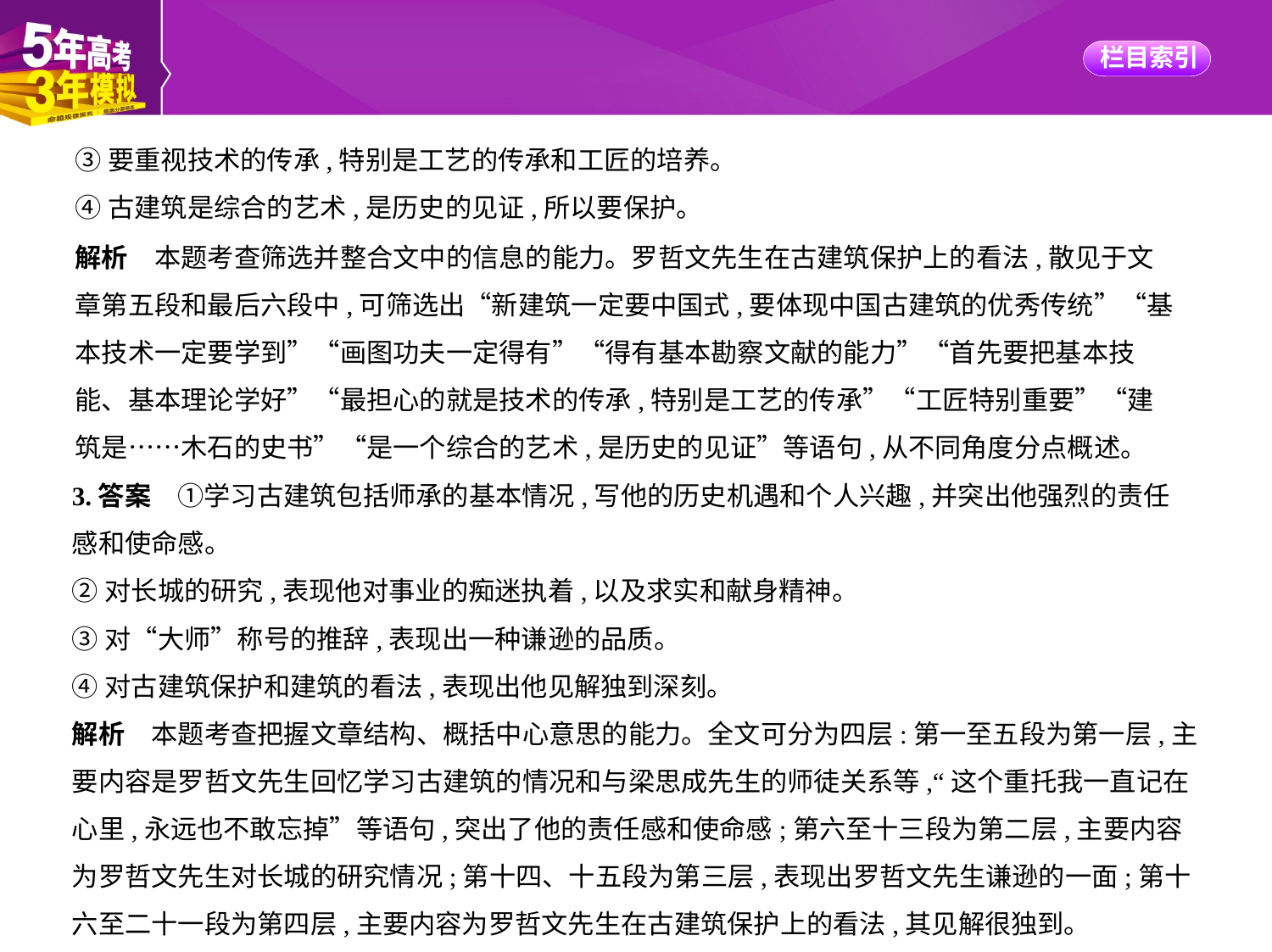

③要重视技术的传承,特别是工艺的传承和工匠的培养。
④古建筑是综合的艺术,是历史的见证,所以要保护。
解析　本题考查筛选并整合文中的信息的能力。罗哲文先生在古建筑保护上的看法,散见于文
章第五段和最后六段中,可筛选出“新建筑一定要中国式,要体现中国古建筑的优秀传统”“基
本技术一定要学到”“画图功夫一定得有”“得有基本勘察文献的能力”“首先要把基本技
能、基本理论学好”“最担心的就是技术的传承,特别是工艺的传承”“工匠特别重要”“建
筑是……木石的史书”“是一个综合的艺术,是历史的见证”等语句,从不同角度分点概述。
3.答案　①学习古建筑包括师承的基本情况,写他的历史机遇和个人兴趣,并突出他强烈的责任
感和使命感。
②对长城的研究,表现他对事业的痴迷执着,以及求实和献身精神。
③对“大师”称号的推辞,表现出一种谦逊的品质。
④对古建筑保护和建筑的看法,表现出他见解独到深刻。
解析　本题考查把握文章结构、概括中心意思的能力。全文可分为四层:第一至五段为第一层,主要内容是罗哲文先生回忆学习古建筑的情况和与梁思成先生的师徒关系等,“这个重托我一直记在心里,永远也不敢忘掉”等语句,突出了他的责任感和使命感;第六至十三段为第二层,主要内容为罗哲文先生对长城的研究情况;第十四、十五段为第三层,表现出罗哲文先生谦逊的一面;第十六至二十一段为第四层,主要内容为罗哲文先生在古建筑保护上的看法,其见解很独到。